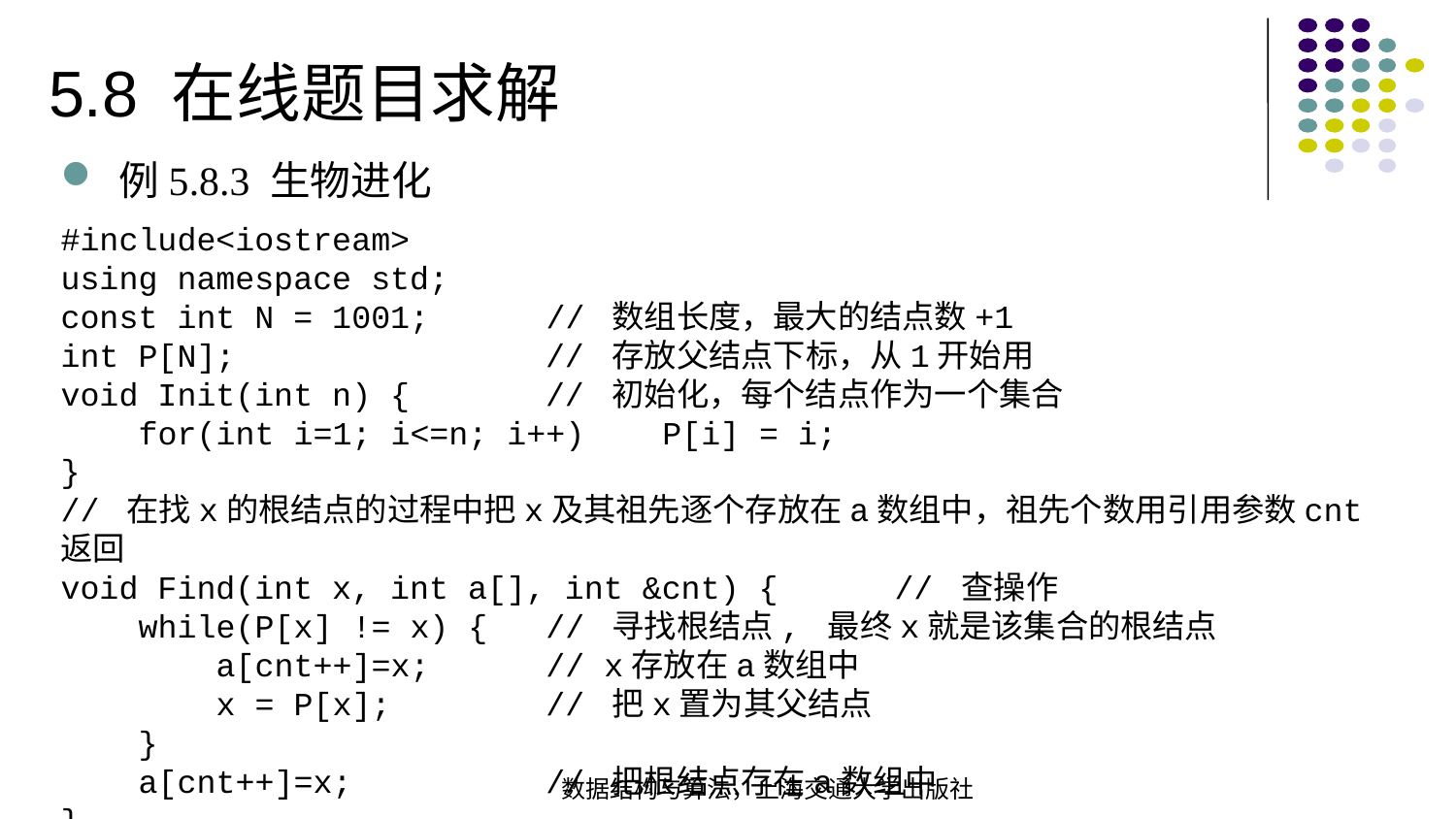

5.8 在线题目求解
例5.8.3 生物进化
#include<iostream>using namespace std;const int N = 1001;      // 数组长度，最大的结点数+1int P[N];                // 存放父结点下标，从1开始用void Init(int n) {       // 初始化，每个结点作为一个集合                             for(int i=1; i<=n; i++)    P[i] = i;}// 在找x的根结点的过程中把x及其祖先逐个存放在a数组中，祖先个数用引用参数cnt返回 void Find(int x, int a[], int &cnt) {      // 查操作    while(P[x] != x) {   // 寻找根结点, 最终x就是该集合的根结点        a[cnt++]=x;      // x存放在a数组中         x = P[x];        // 把x置为其父结点    }    a[cnt++]=x;          // 把根结点存在a数组中
}